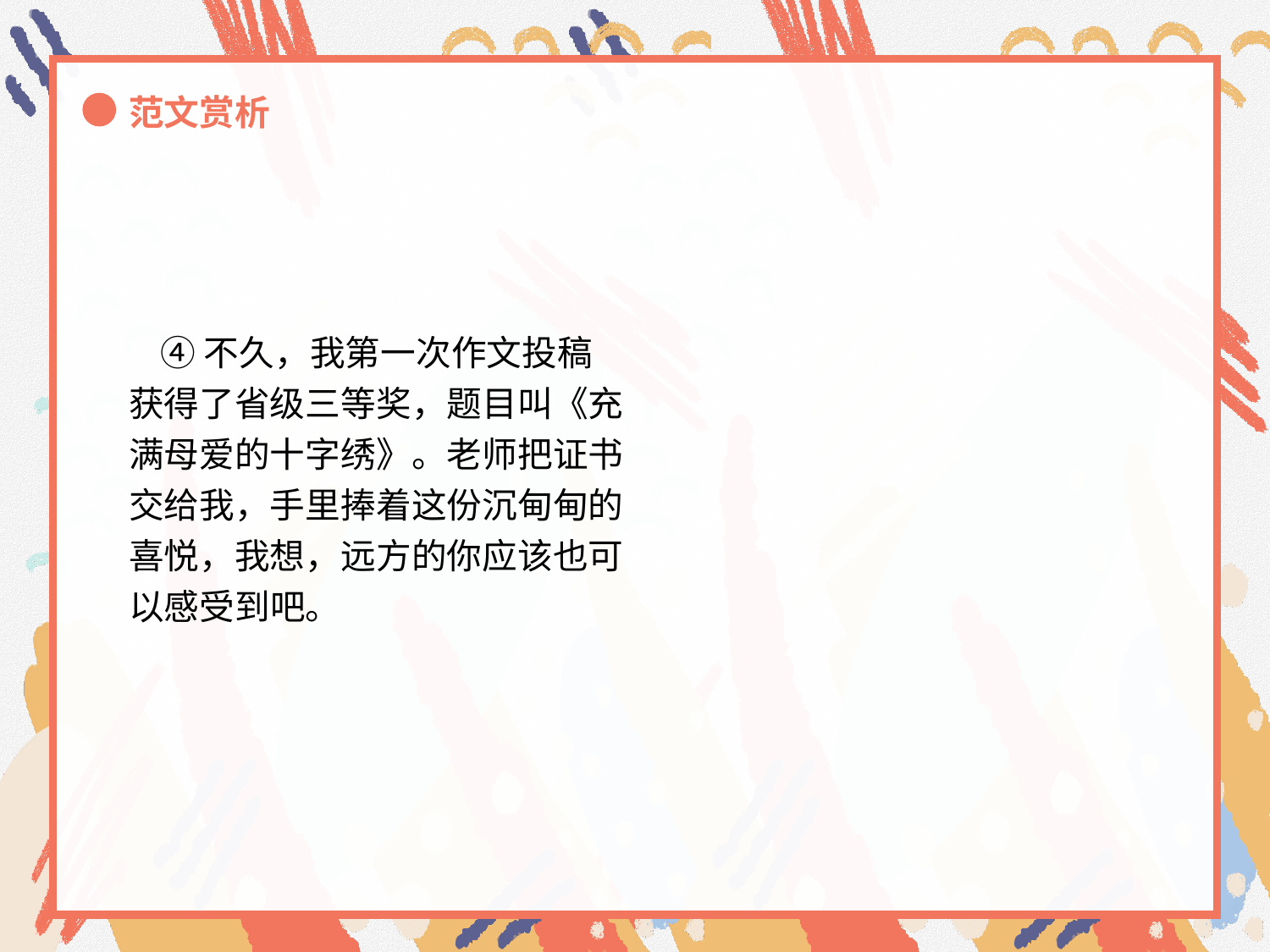

范文赏析

    ④不久，我第一次作文投稿
获得了省级三等奖，题目叫《充
满母爱的十字绣》。老师把证书
交给我，手里捧着这份沉甸甸的
喜悦，我想，远方的你应该也可
以感受到吧。